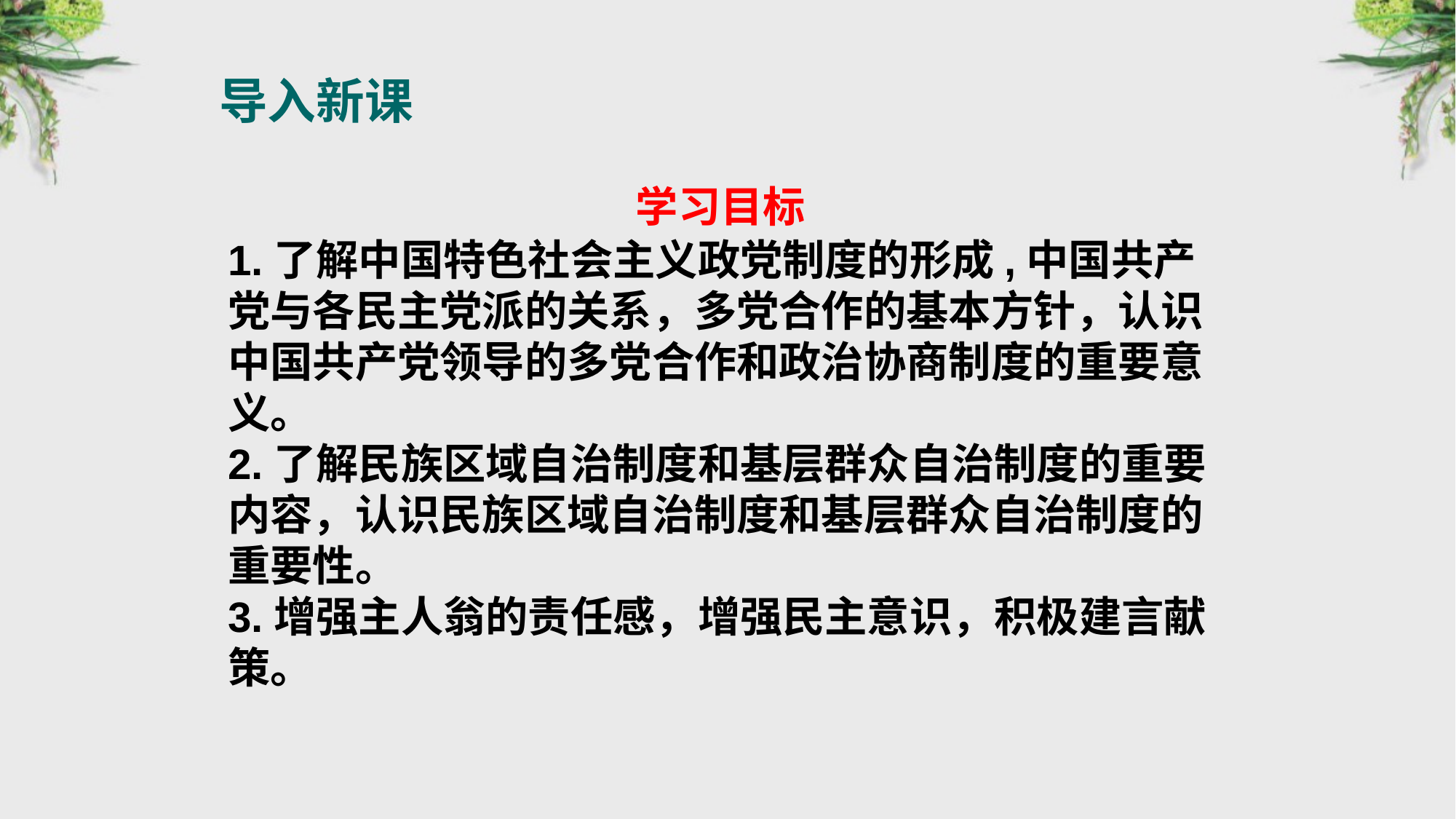

导入新课

1.了解中国特色社会主义政党制度的形成,中国共产党与各民主党派的关系，多党合作的基本方针，认识中国共产党领导的多党合作和政治协商制度的重要意义。
2.了解民族区域自治制度和基层群众自治制度的重要内容，认识民族区域自治制度和基层群众自治制度的重要性。
3.增强主人翁的责任感，增强民主意识，积极建言献策。
学习目标